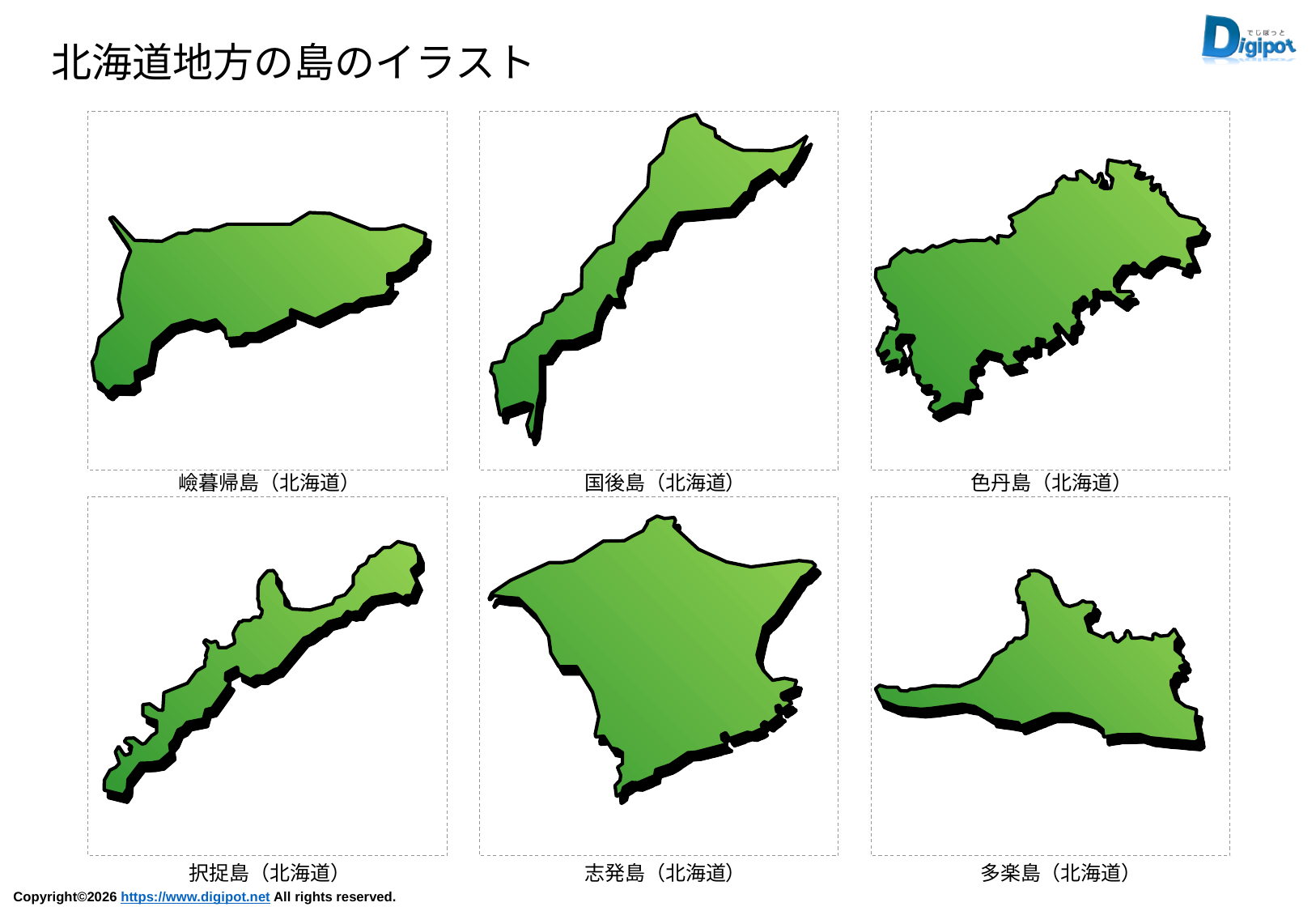

北海道地方の島のイラスト

嶮暮帰島（北海道）
国後島（北海道）
色丹島（北海道）

択捉島（北海道）
志発島（北海道）
多楽島（北海道）